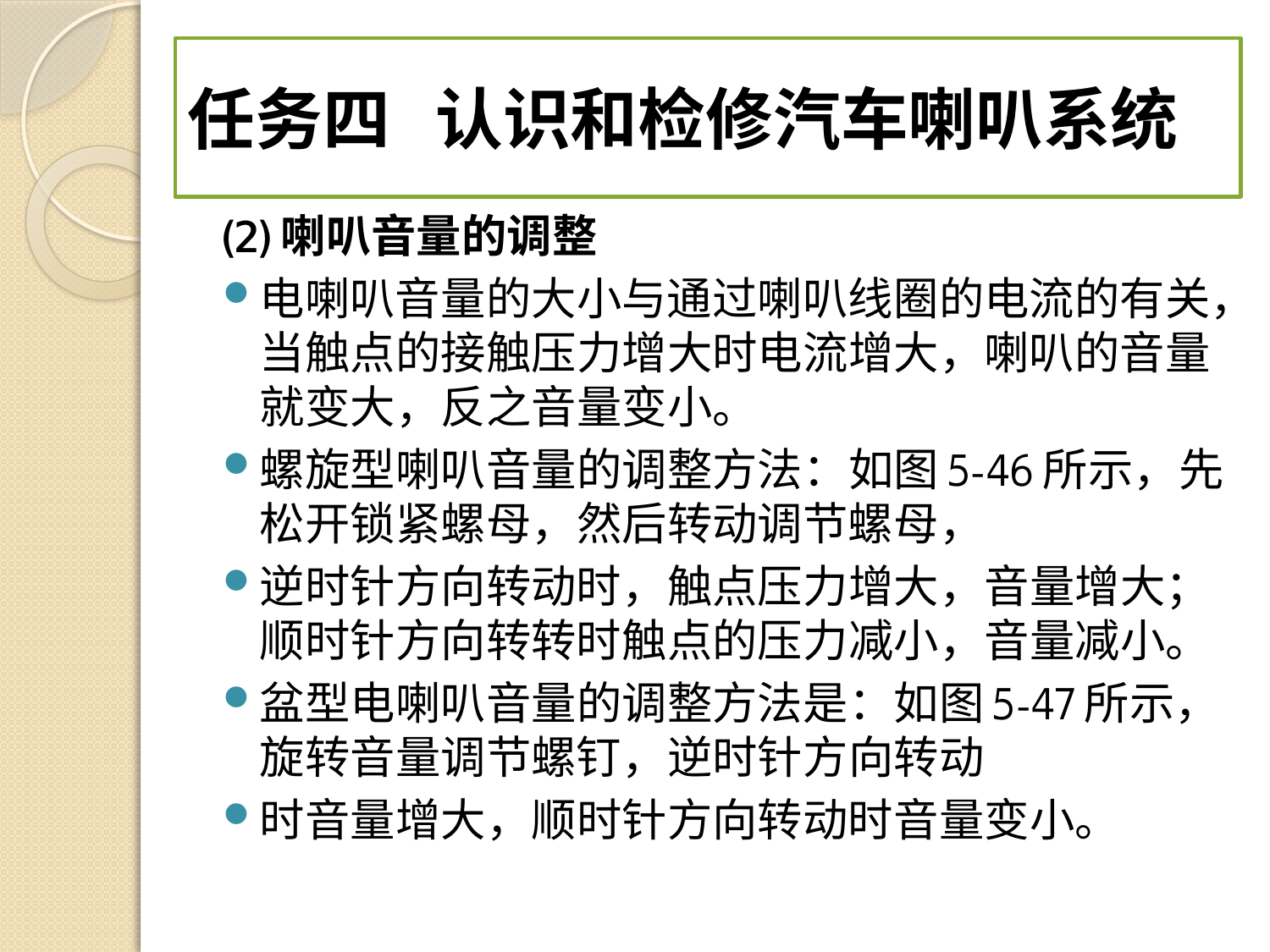

# 任务四   认识和检修汽车喇叭系统
(2)喇叭音量的调整
电喇叭音量的大小与通过喇叭线圈的电流的有关，当触点的接触压力增大时电流增大，喇叭的音量就变大，反之音量变小。
螺旋型喇叭音量的调整方法：如图5-46所示，先松开锁紧螺母，然后转动调节螺母，
逆时针方向转动时，触点压力增大，音量增大；顺时针方向转转时触点的压力减小，音量减小。
盆型电喇叭音量的调整方法是：如图5-47所示，旋转音量调节螺钉，逆时针方向转动
时音量增大，顺时针方向转动时音量变小。